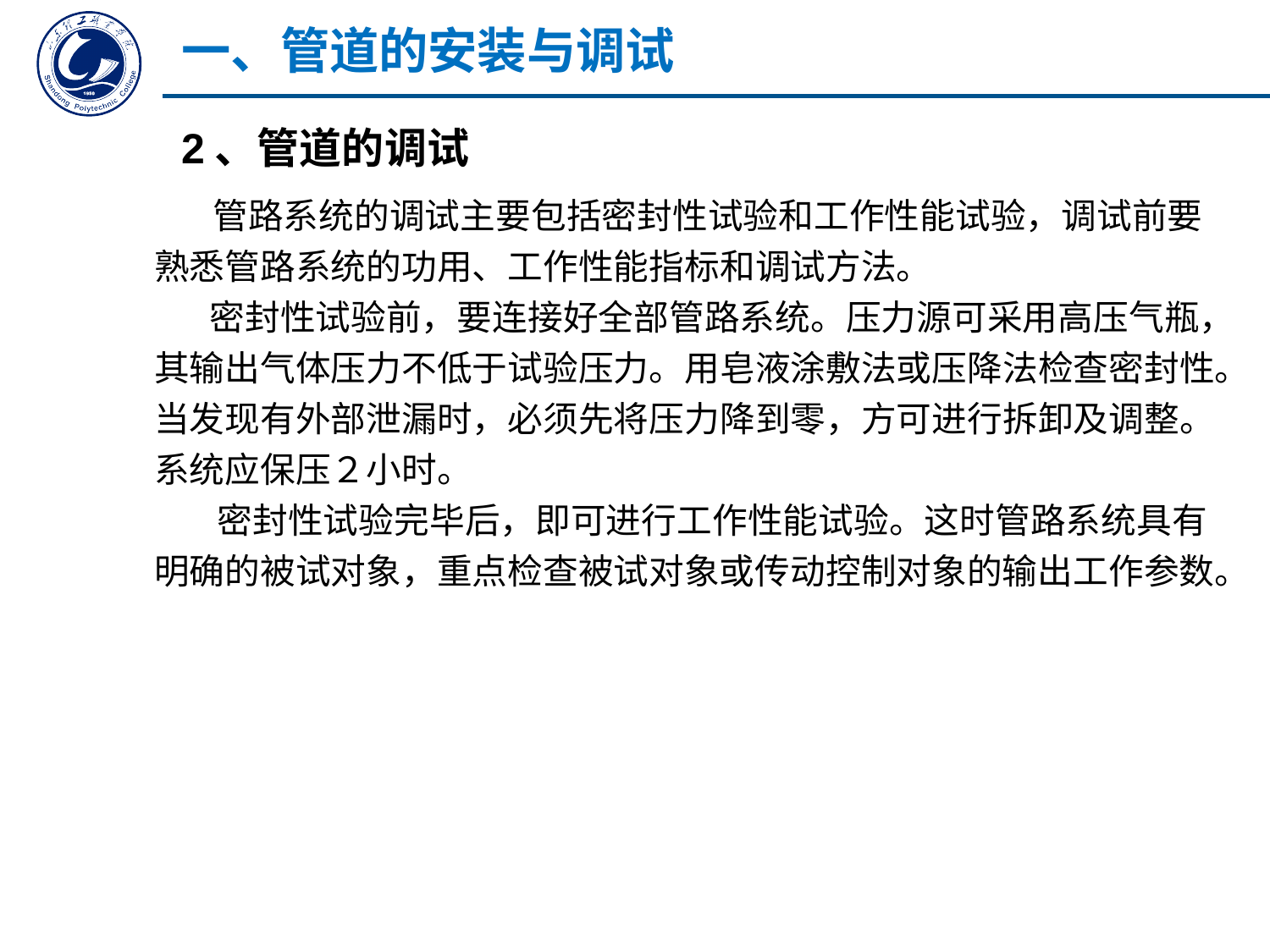

一、管道的安装与调试
2、管道的调试
　   管路系统的调试主要包括密封性试验和工作性能试验，调试前要熟悉管路系统的功用、工作性能指标和调试方法。
      密封性试验前，要连接好全部管路系统。压力源可采用高压气瓶，其输出气体压力不低于试验压力。用皂液涂敷法或压降法检查密封性。当发现有外部泄漏时，必须先将压力降到零，方可进行拆卸及调整。系统应保压２小时。
       密封性试验完毕后，即可进行工作性能试验。这时管路系统具有明确的被试对象，重点检查被试对象或传动控制对象的输出工作参数。